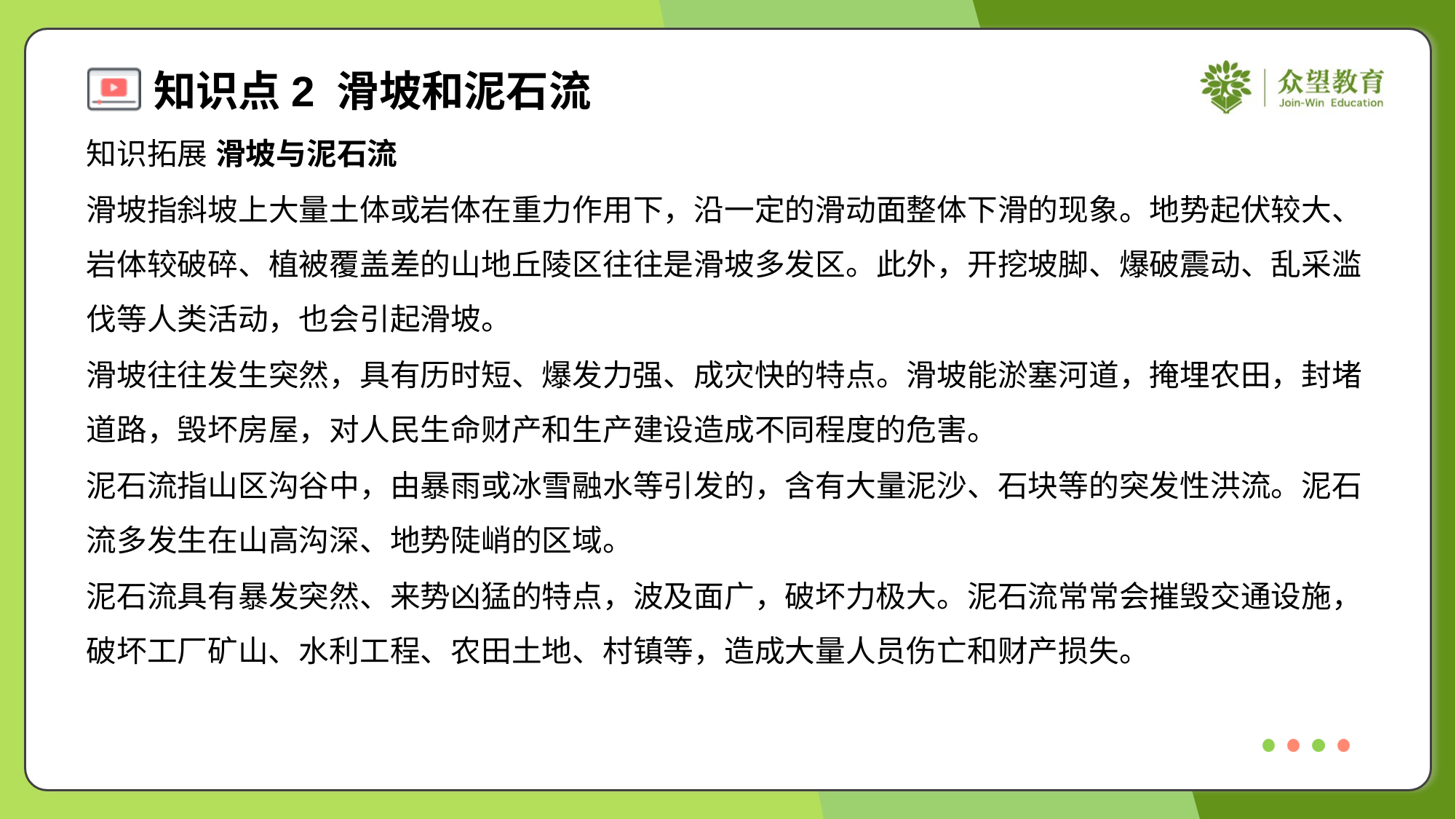

知识拓展 滑坡与泥石流
滑坡指斜坡上大量土体或岩体在重力作用下，沿一定的滑动面整体下滑的现象。地势起伏较大、
岩体较破碎、植被覆盖差的山地丘陵区往往是滑坡多发区。此外，开挖坡脚、爆破震动、乱采滥
伐等人类活动，也会引起滑坡。
滑坡往往发生突然，具有历时短、爆发力强、成灾快的特点。滑坡能淤塞河道，掩埋农田，封堵
道路，毁坏房屋，对人民生命财产和生产建设造成不同程度的危害。
泥石流指山区沟谷中，由暴雨或冰雪融水等引发的，含有大量泥沙、石块等的突发性洪流。泥石
流多发生在山高沟深、地势陡峭的区域。
泥石流具有暴发突然、来势凶猛的特点，波及面广，破坏力极大。泥石流常常会摧毁交通设施，
破坏工厂矿山、水利工程、农田土地、村镇等，造成大量人员伤亡和财产损失。